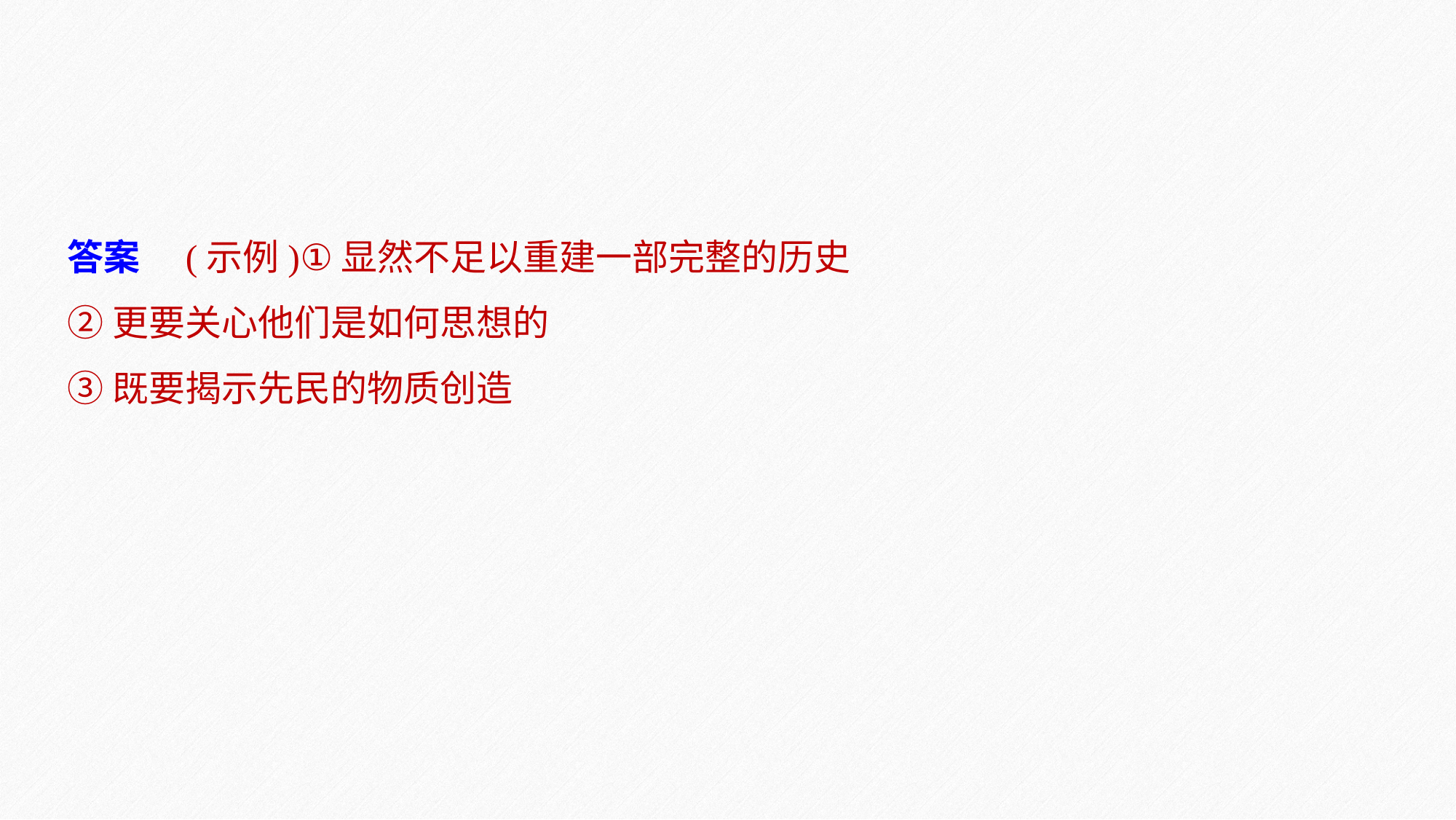

答案　(示例)①显然不足以重建一部完整的历史
②更要关心他们是如何思想的
③既要揭示先民的物质创造